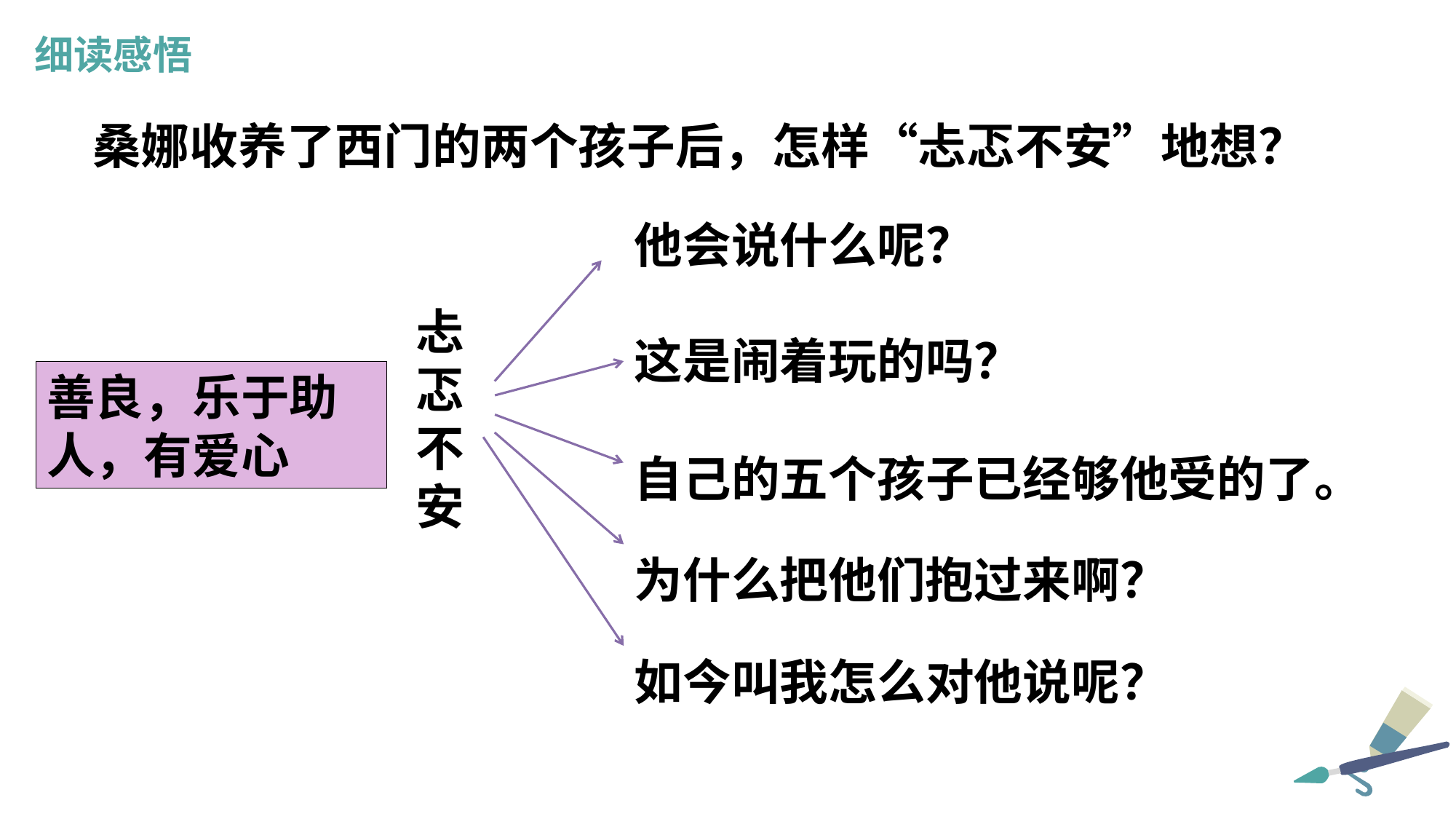

细读感悟
桑娜收养了西门的两个孩子后，怎样“忐忑不安”地想？
他会说什么呢？
忐忑不安
这是闹着玩的吗？
善良，乐于助人，有爱心
自己的五个孩子已经够他受的了。
为什么把他们抱过来啊？
如今叫我怎么对他说呢？